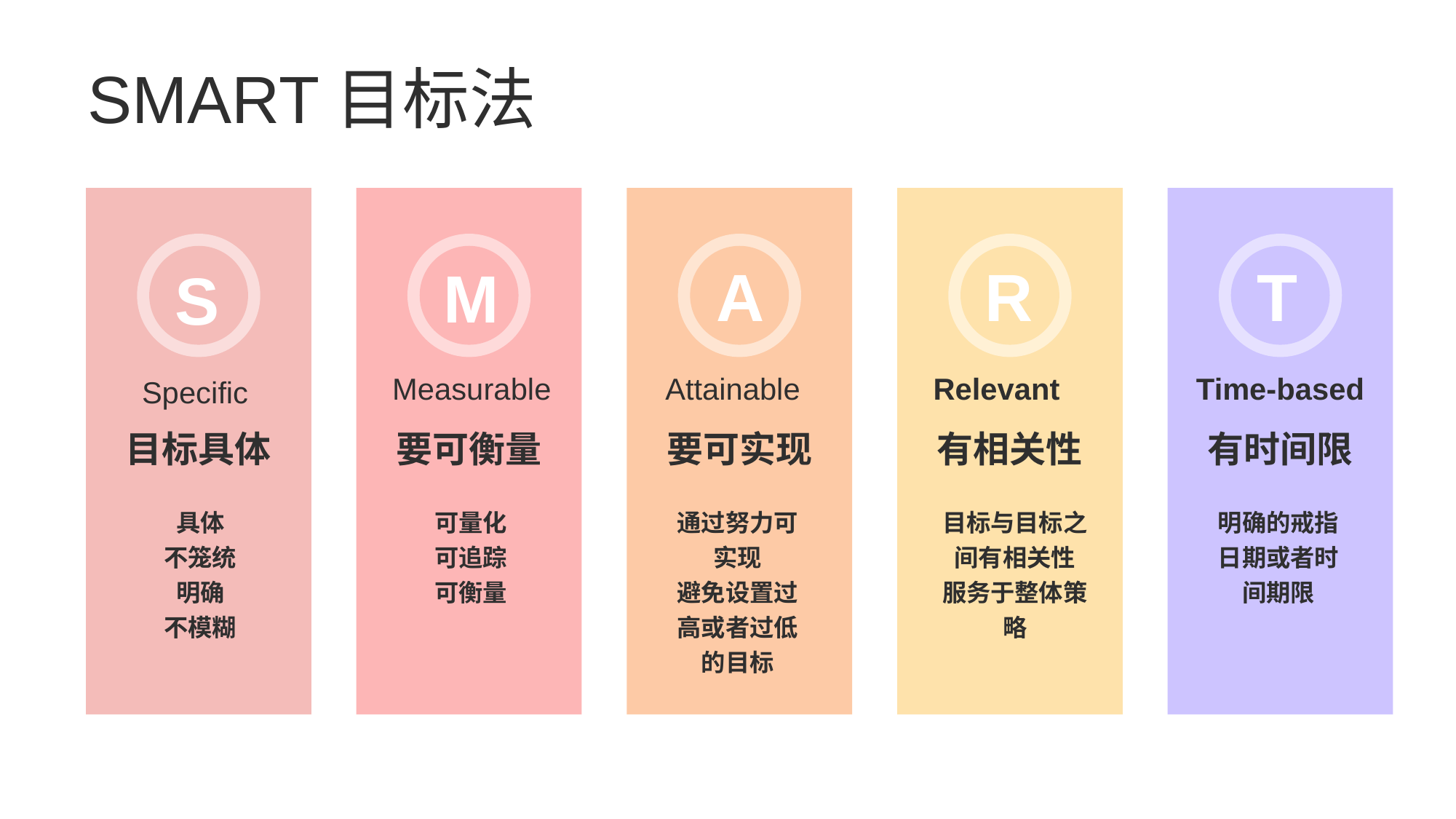

SMART目标法

S
Specific
目标具体
具体
不笼统
明确
不模糊

M
Measurable
要可衡量
可量化
可追踪
可衡量

A
Attainable
要可实现
通过努力可实现
避免设置过高或者过低的目标

R
Relevant
有相关性
目标与目标之间有相关性
服务于整体策略

T
Time-based
有时间限
明确的戒指日期或者时间期限